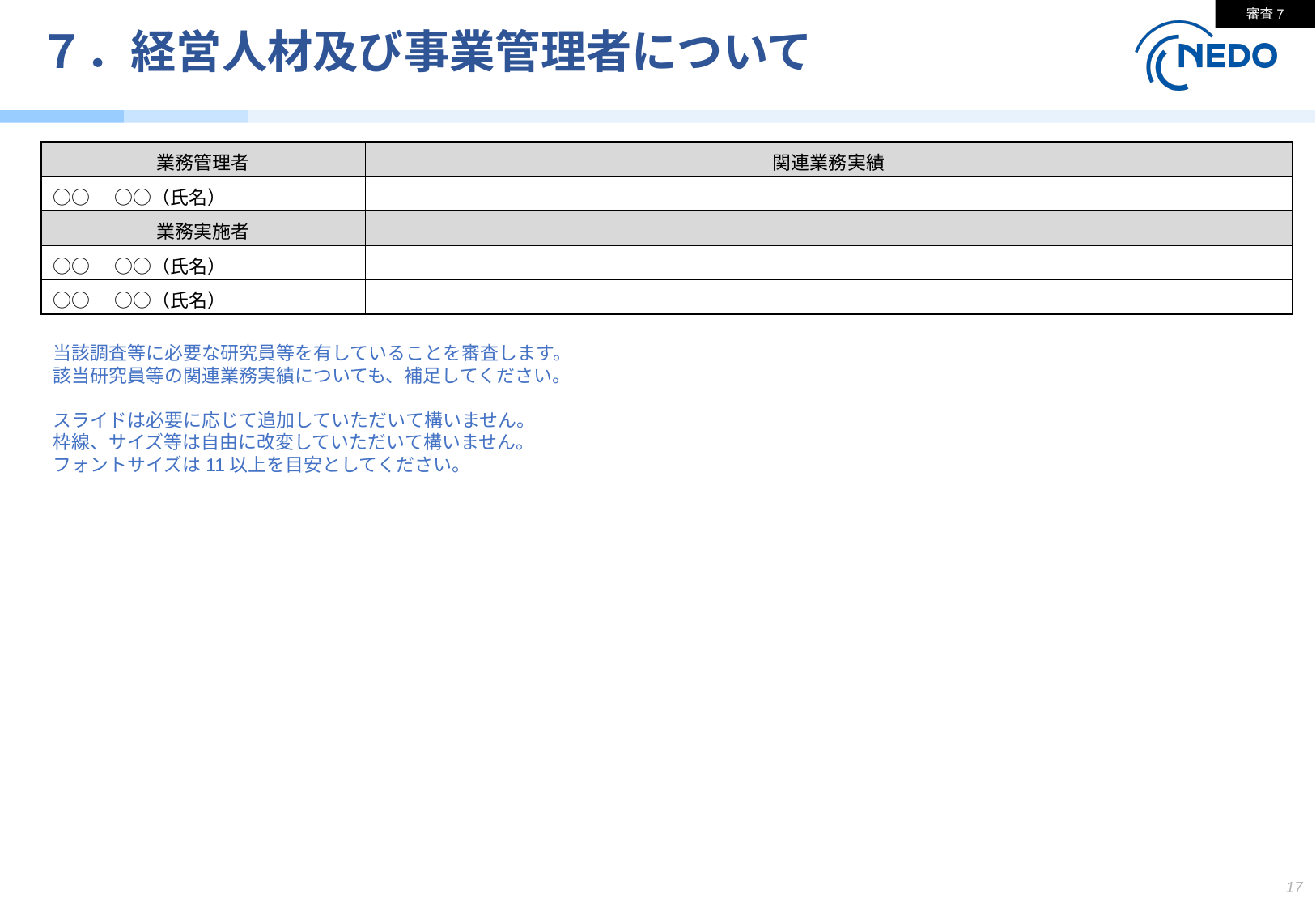

審査7
# ７．経営人材及び事業管理者について
| 業務管理者 | 関連業務実績 |
| --- | --- |
| ○○　○○（氏名） |  |
| 業務実施者 |  |
| ○○　○○（氏名） |  |
| ○○　○○（氏名） |  |
当該調査等に必要な研究員等を有していることを審査します。
該当研究員等の関連業務実績についても、補足してください。

スライドは必要に応じて追加していただいて構いません。
枠線、サイズ等は自由に改変していただいて構いません。
フォントサイズは11以上を目安としてください。
17